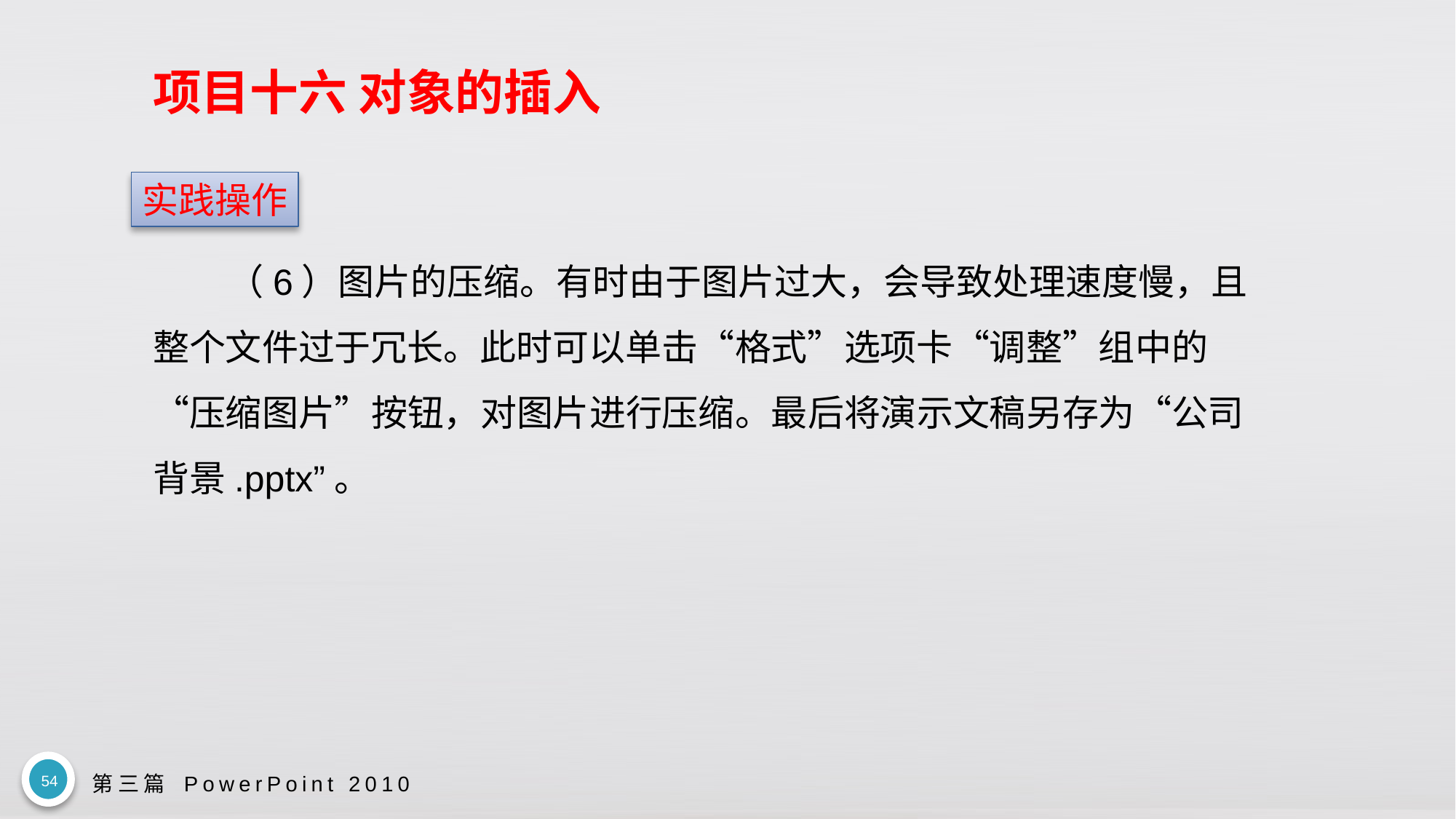

# 项目十六 对象的插入
实践操作
（6）图片的压缩。有时由于图片过大，会导致处理速度慢，且整个文件过于冗长。此时可以单击“格式”选项卡“调整”组中的“压缩图片”按钮，对图片进行压缩。最后将演示文稿另存为“公司背景.pptx”。
54